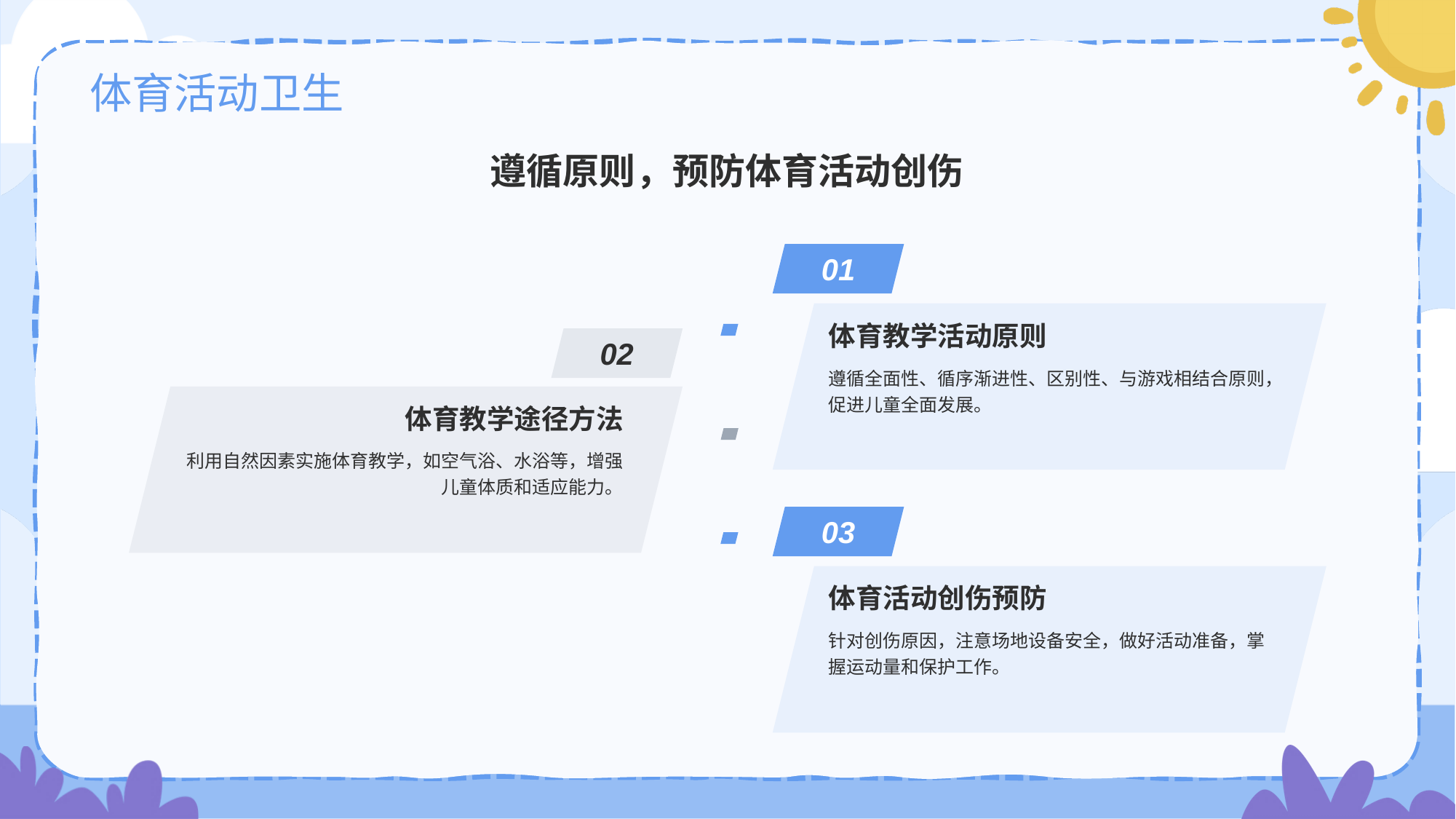

# 体育活动卫生
遵循原则，预防体育活动创伤
01

体育教学活动原则
遵循全面性、循序渐进性、区别性、与游戏相结合原则，促进儿童全面发展。

02

体育教学途径方法
利用自然因素实施体育教学，如空气浴、水浴等，增强儿童体质和适应能力。
03

体育活动创伤预防
针对创伤原因，注意场地设备安全，做好活动准备，掌握运动量和保护工作。